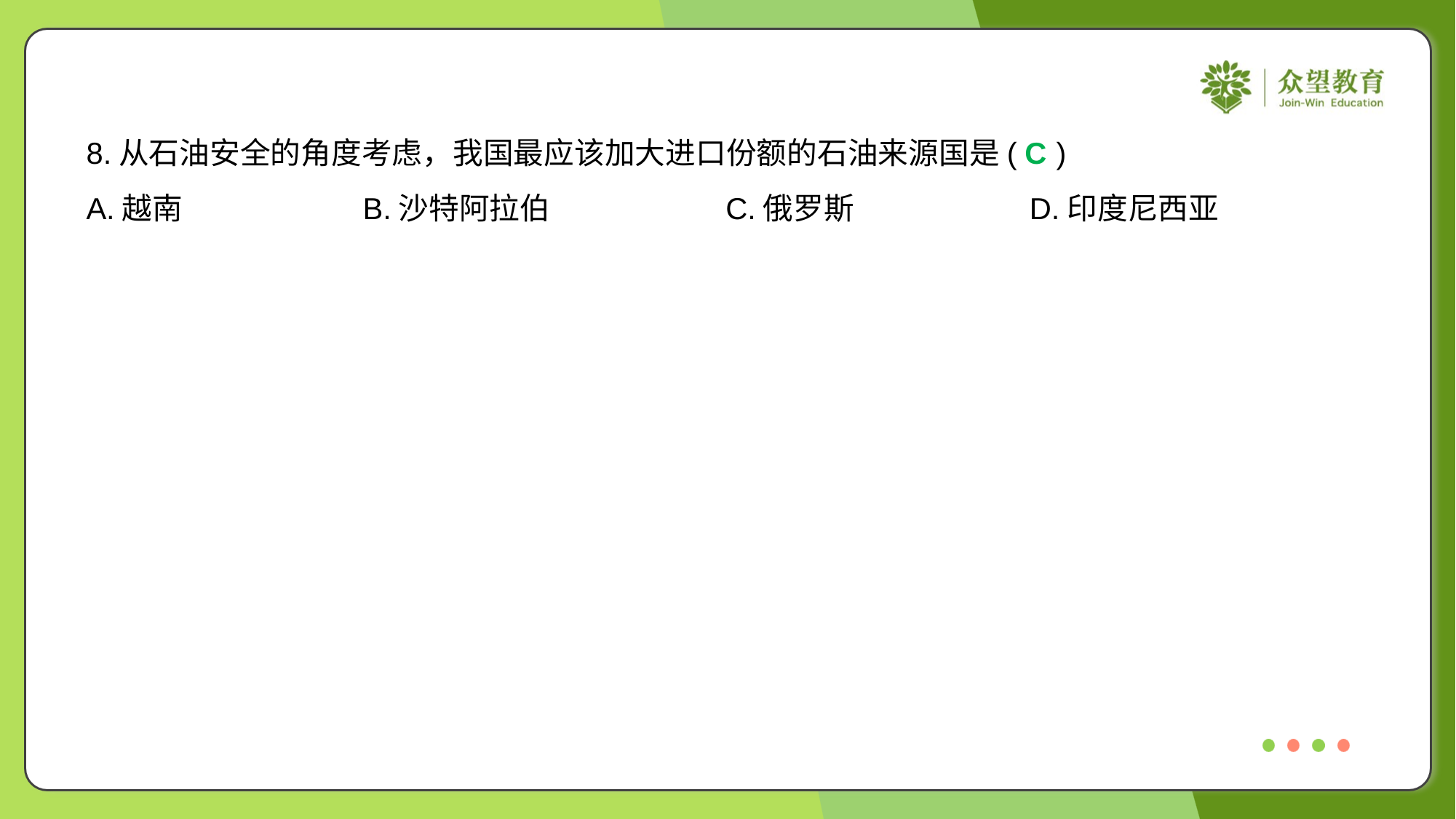

8.从石油安全的角度考虑，我国最应该加大进口份额的石油来源国是(     )
C
A.越南	B.沙特阿拉伯	C.俄罗斯	D.印度尼西亚